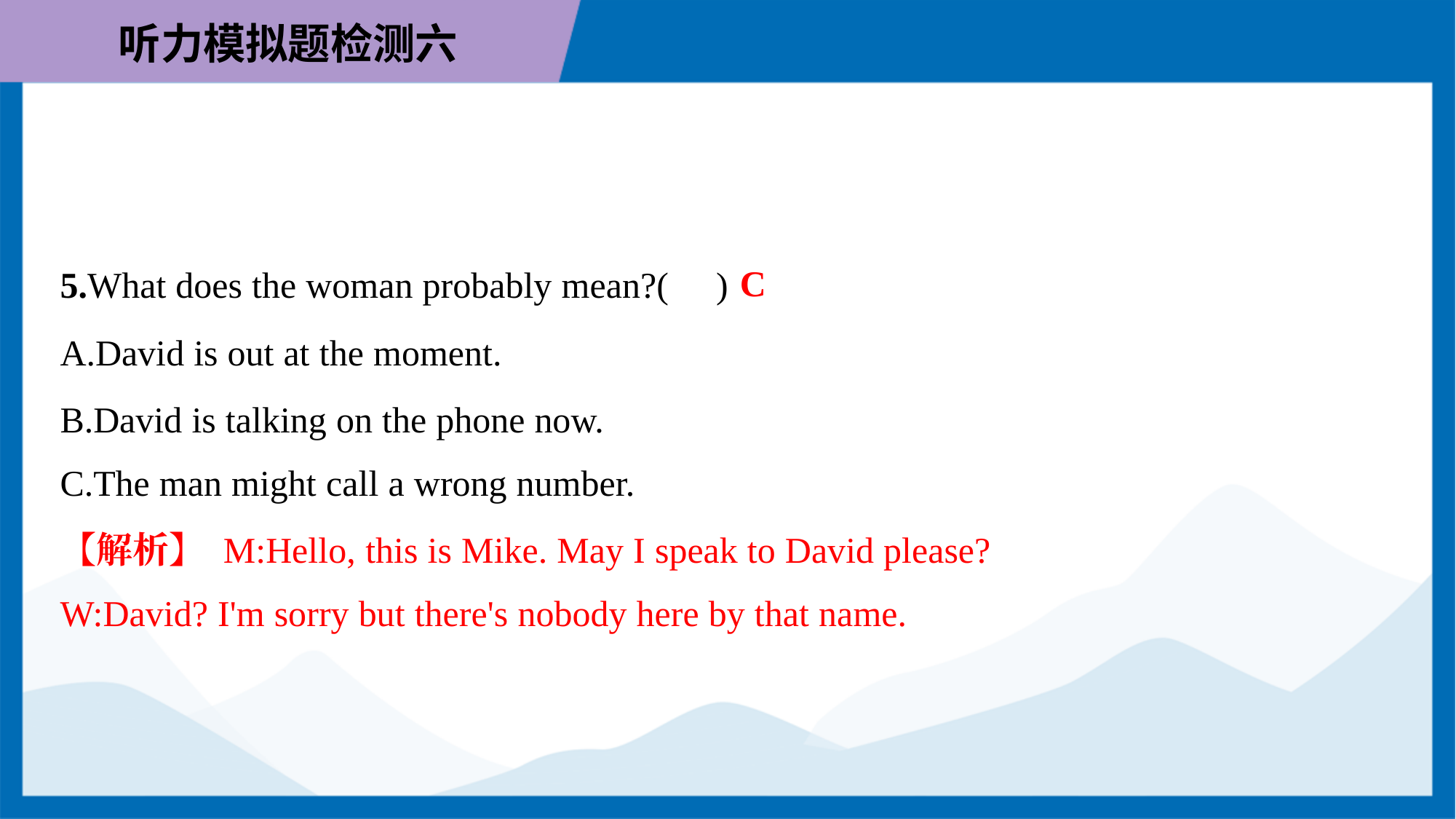

C
5.What does the woman probably mean?(     )
A.David is out at the moment.
B.David is talking on the phone now.
C.The man might call a wrong number.
【解析】 M:Hello, this is Mike. May I speak to David please?
W:David? I'm sorry but there's nobody here by that name.